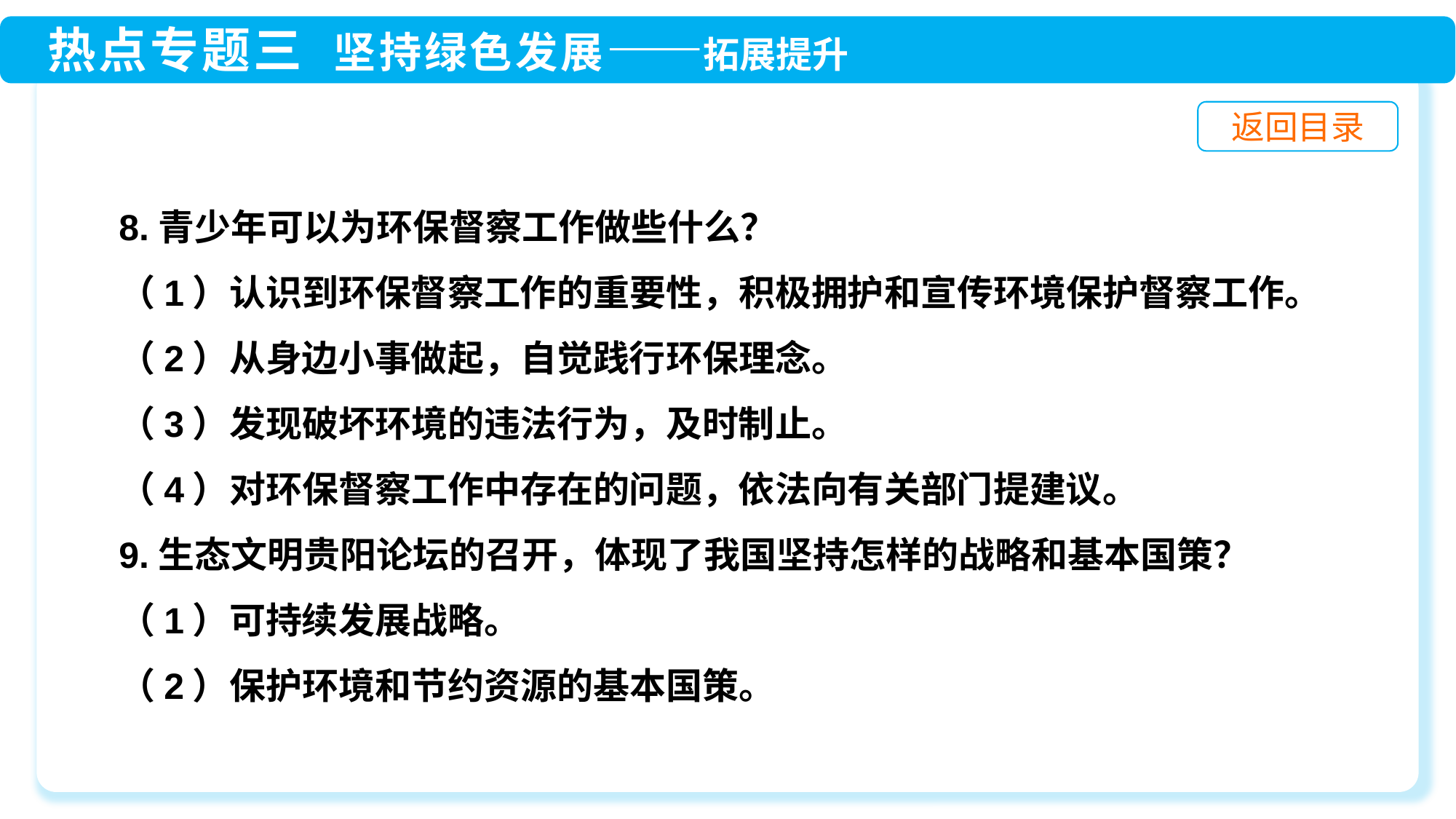

8.青少年可以为环保督察工作做些什么？
（1）认识到环保督察工作的重要性，积极拥护和宣传环境保护督察工作。
（2）从身边小事做起，自觉践行环保理念。
（3）发现破坏环境的违法行为，及时制止。
（4）对环保督察工作中存在的问题，依法向有关部门提建议。
9.生态文明贵阳论坛的召开，体现了我国坚持怎样的战略和基本国策？
（1）可持续发展战略。
（2）保护环境和节约资源的基本国策。